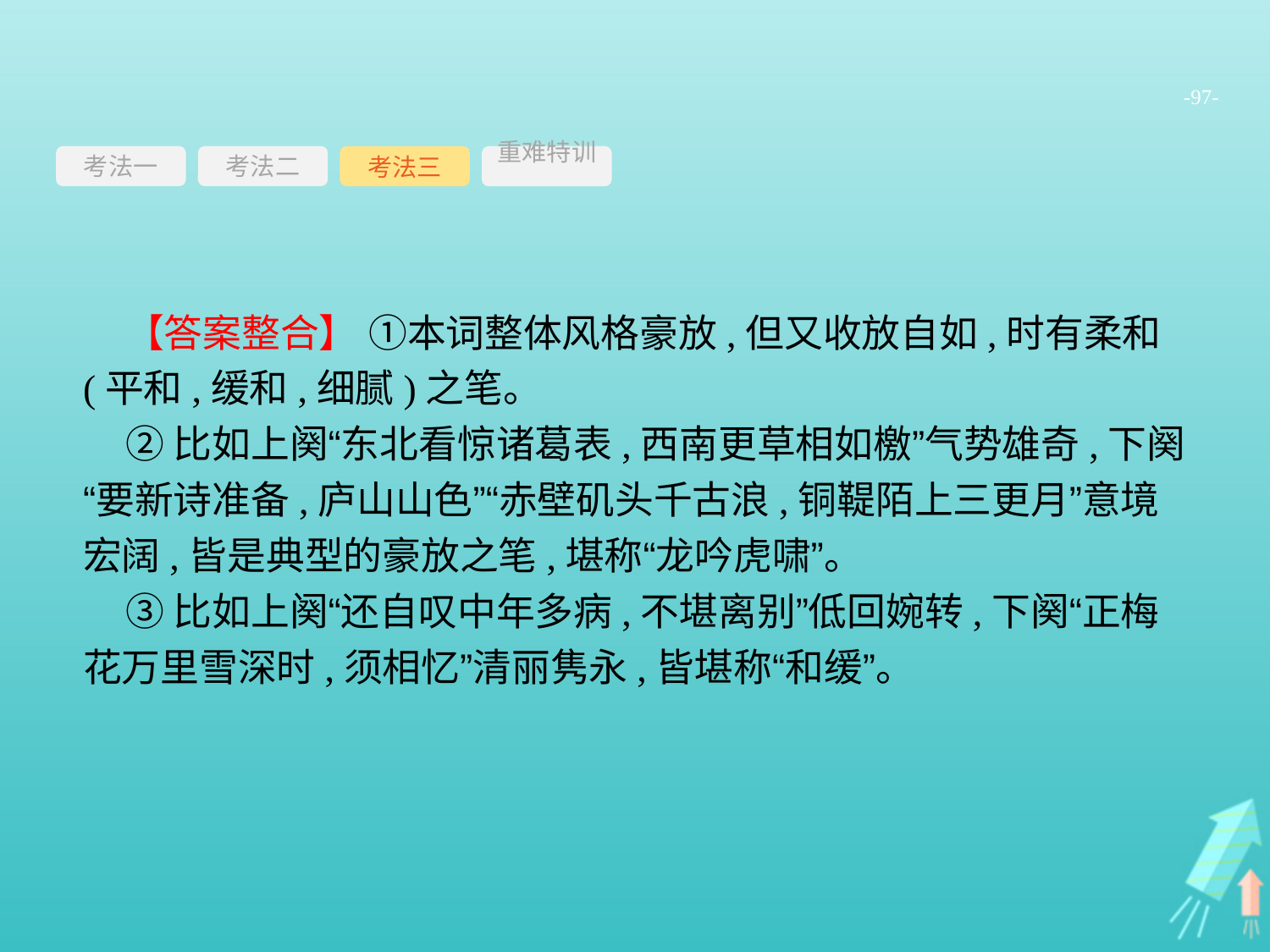

-97-
考法一
考法三
重难特训
考法二
【答案整合】 ①本词整体风格豪放,但又收放自如,时有柔和(平和,缓和,细腻)之笔。
②比如上阕“东北看惊诸葛表,西南更草相如檄”气势雄奇,下阕“要新诗准备,庐山山色”“赤壁矶头千古浪,铜鞮陌上三更月”意境宏阔,皆是典型的豪放之笔,堪称“龙吟虎啸”。
③比如上阕“还自叹中年多病,不堪离别”低回婉转,下阕“正梅花万里雪深时,须相忆”清丽隽永,皆堪称“和缓”。